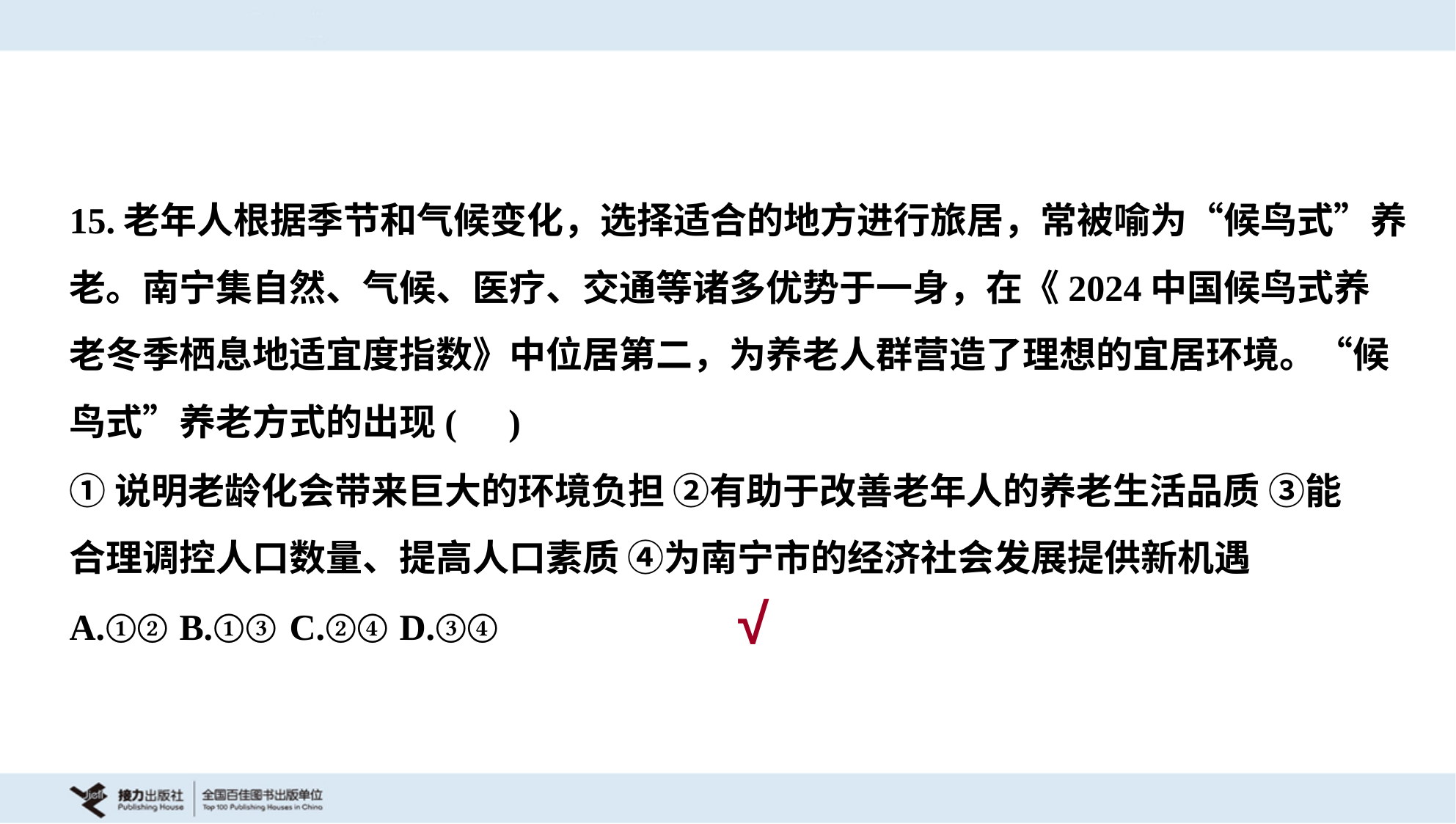

15.老年人根据季节和气候变化，选择适合的地方进行旅居，常被喻为“候鸟式”养
老。南宁集自然、气候、医疗、交通等诸多优势于一身，在《2024中国候鸟式养
老冬季栖息地适宜度指数》中位居第二，为养老人群营造了理想的宜居环境。“候
鸟式”养老方式的出现(     )
①说明老龄化会带来巨大的环境负担 ②有助于改善老年人的养老生活品质 ③能
合理调控人口数量、提高人口素质 ④为南宁市的经济社会发展提供新机遇
A.①②	B.①③	C.②④	D.③④
√